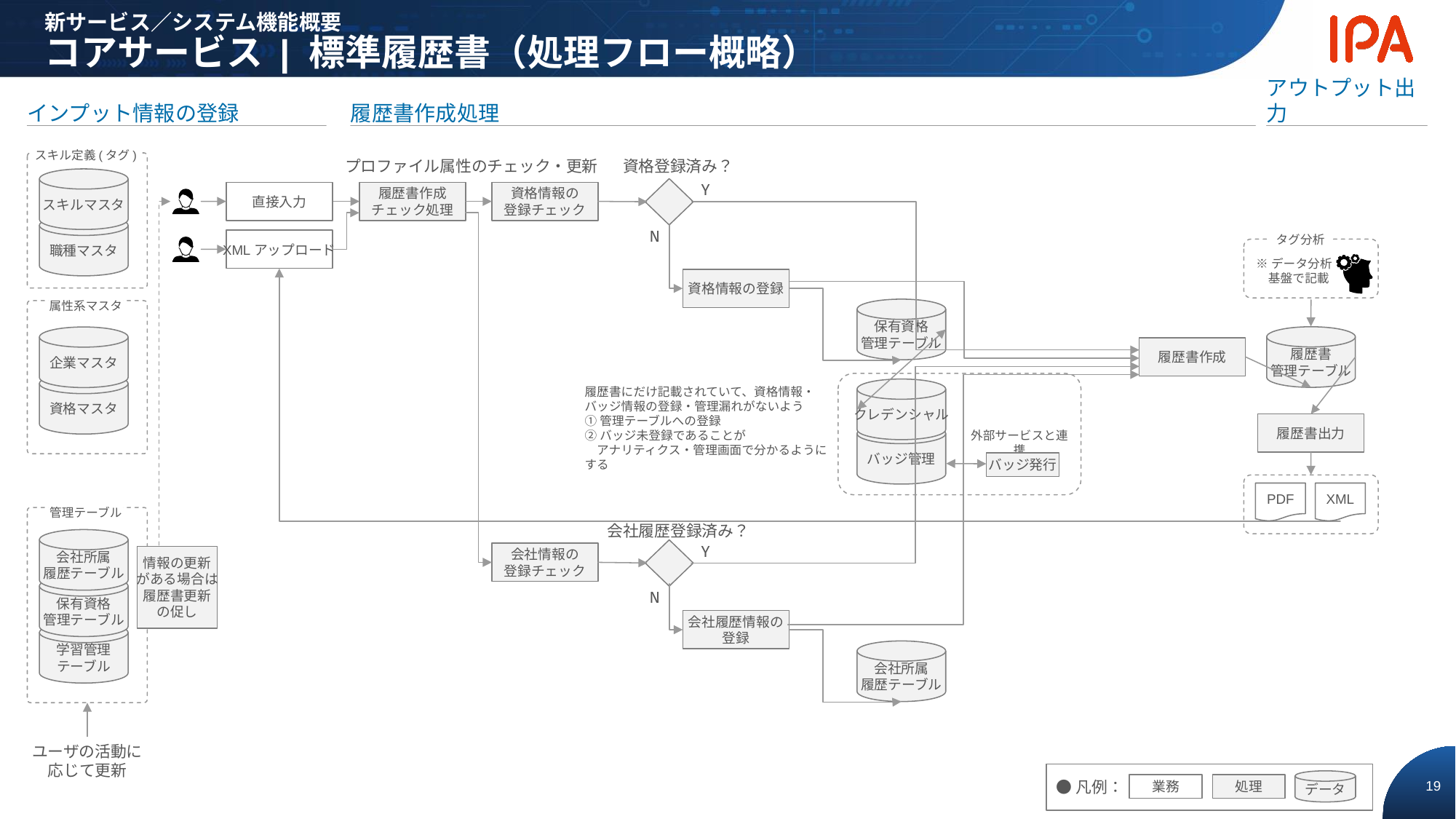

新サービス／システム機能概要
コアサービス | 標準履歴書（処理フロー概略）
インプット情報の登録
履歴書作成処理
アウトプット出力
スキル定義(タグ)

プロファイル属性のチェック・更新
資格登録済み？
スキルマスタ

Y
直接入力
履歴書作成
チェック処理
資格情報の
登録チェック

職種マスタ
N
XMLアップロード
タグ分析

※データ分析
　基盤で記載

資格情報の登録
属性系マスタ
保有資格
管理テーブル

履歴書
管理テーブル
企業マスタ

履歴書作成

資格マスタ

クレデンシャル
履歴書にだけ記載されていて、資格情報・バッジ情報の登録・管理漏れがないよう
①管理テーブルへの登録
②バッジ未登録であることが
　アナリティクス・管理画面で分かるようにする
履歴書出力
バッジ管理
外部サービスと連携
バッジ発行

PDF
XML
管理テーブル

会社履歴登録済み？
会社所属
履歴テーブル

Y
会社情報の
登録チェック
情報の更新
がある場合は
履歴書更新
の促し
保有資格
管理テーブル
N
会社履歴情報の
登録

学習管理
テーブル
会社所属
履歴テーブル
ユーザの活動に
応じて更新

データ
業務
処理
●凡例：